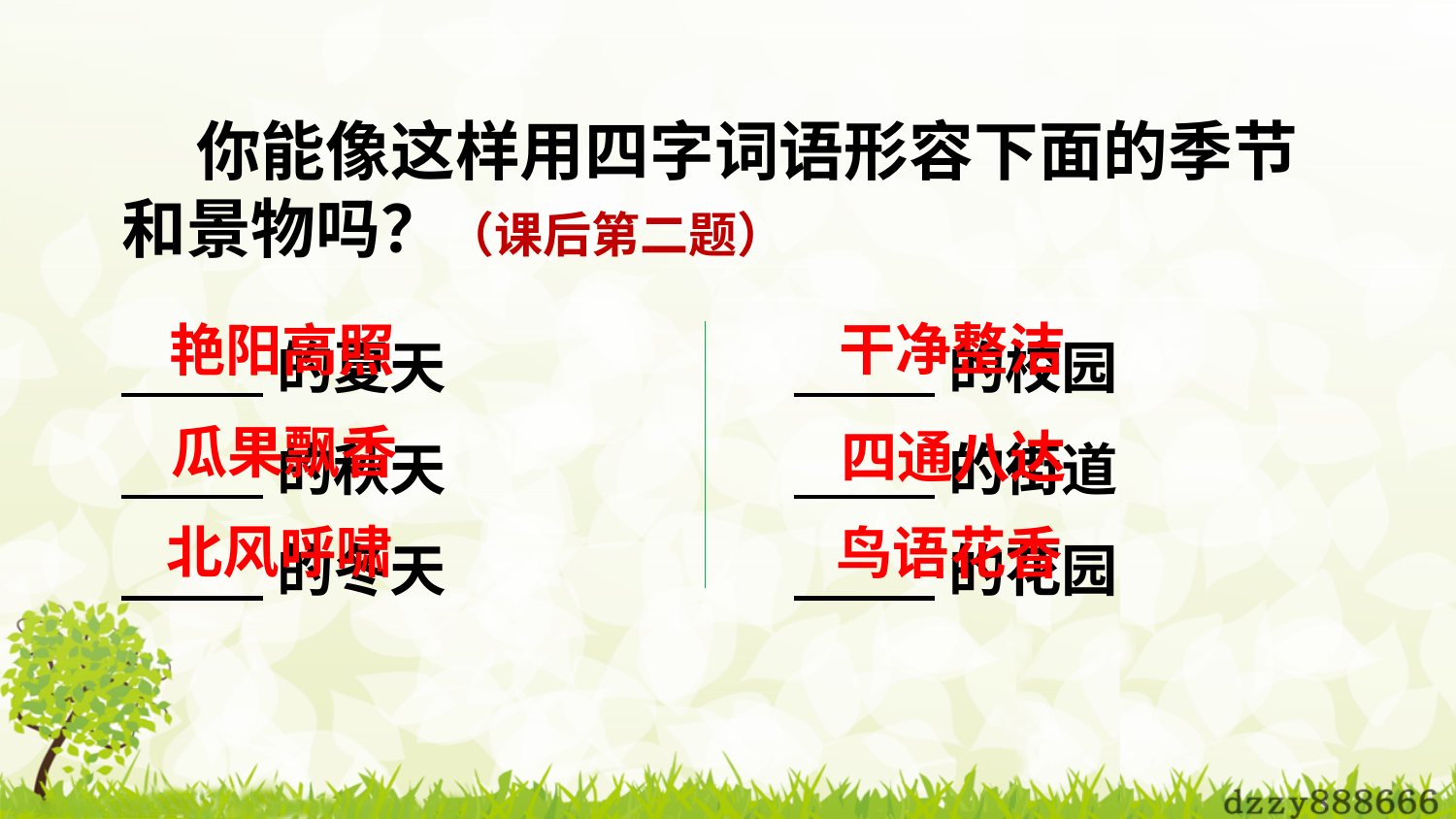

你能像这样用四字词语形容下面的季节和景物吗？（课后第二题）
           的夏天
           的秋天
           的冬天
           的校园
           的街道
           的花园
干净整洁
艳阳高照
瓜果飘香
四通八达
北风呼啸
鸟语花香